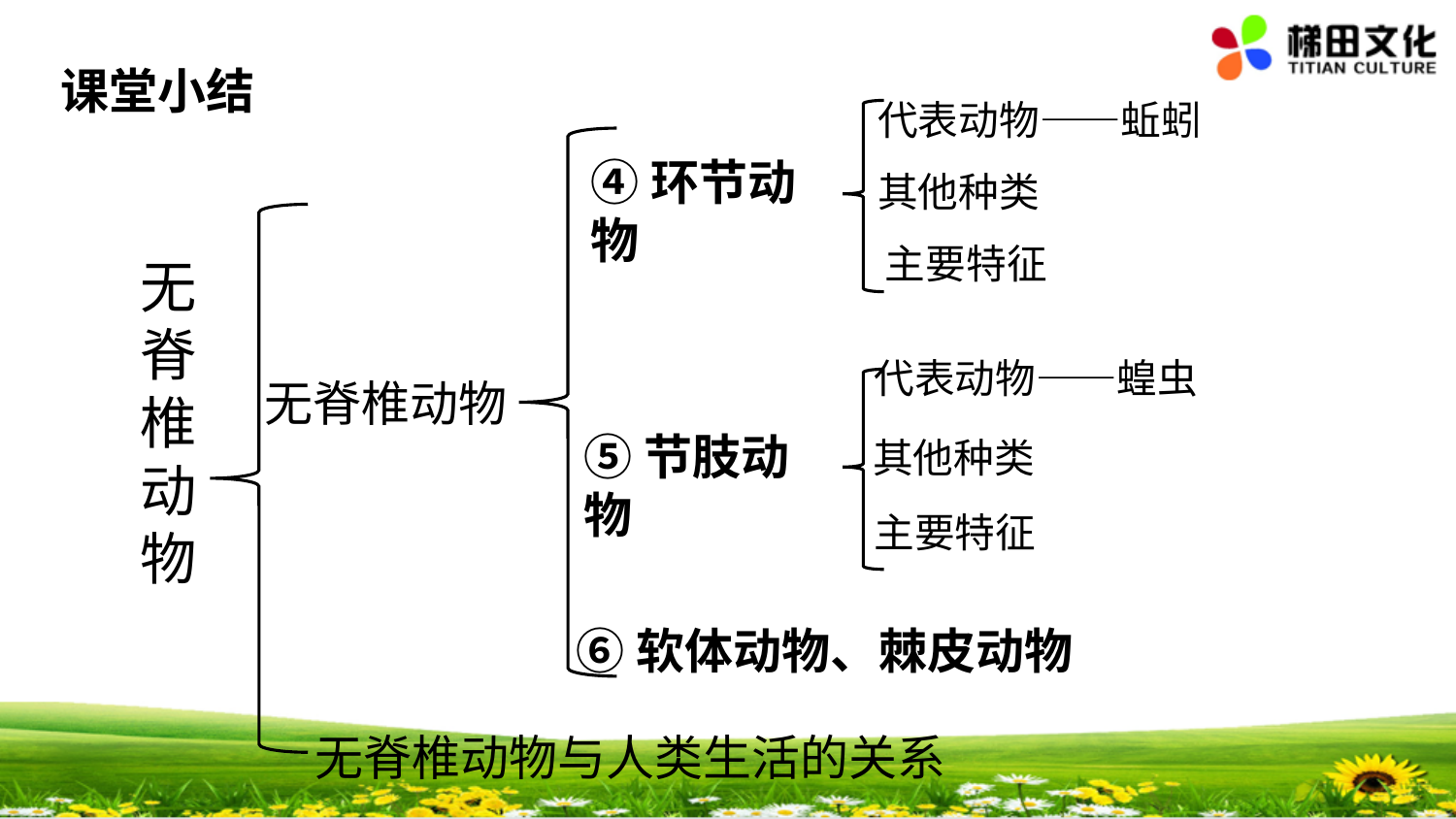

# 课堂小结
代表动物——蚯蚓

④环节动物
其他种类

主要特征
无脊椎动物
代表动物——蝗虫
无脊椎动物

⑤节肢动物
其他种类
主要特征
⑥软体动物、棘皮动物
无脊椎动物与人类生活的关系